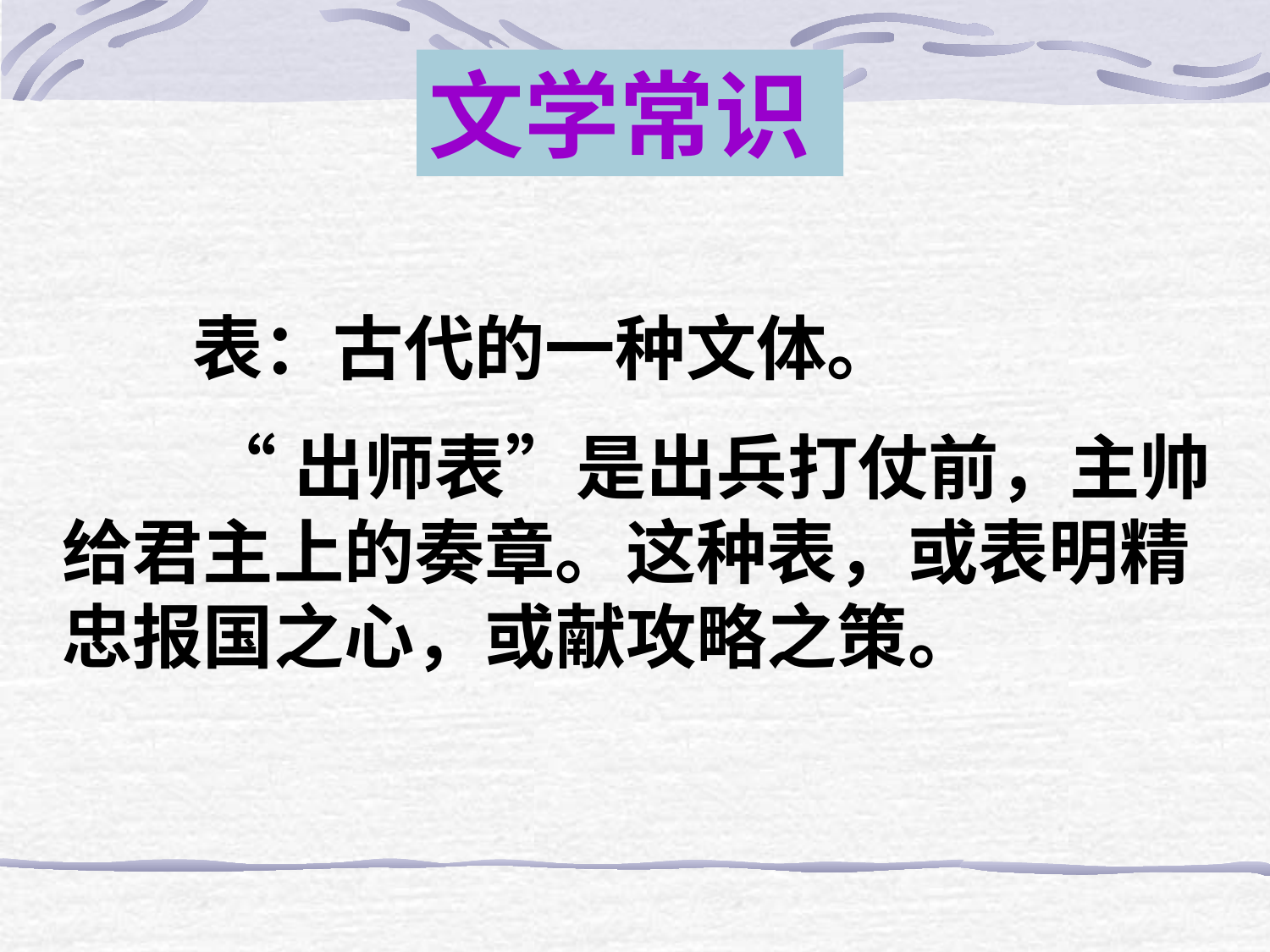

文学常识
        表：古代的一种文体。
         “出师表”是出兵打仗前，主帅给君主上的奏章。这种表，或表明精忠报国之心，或献攻略之策。